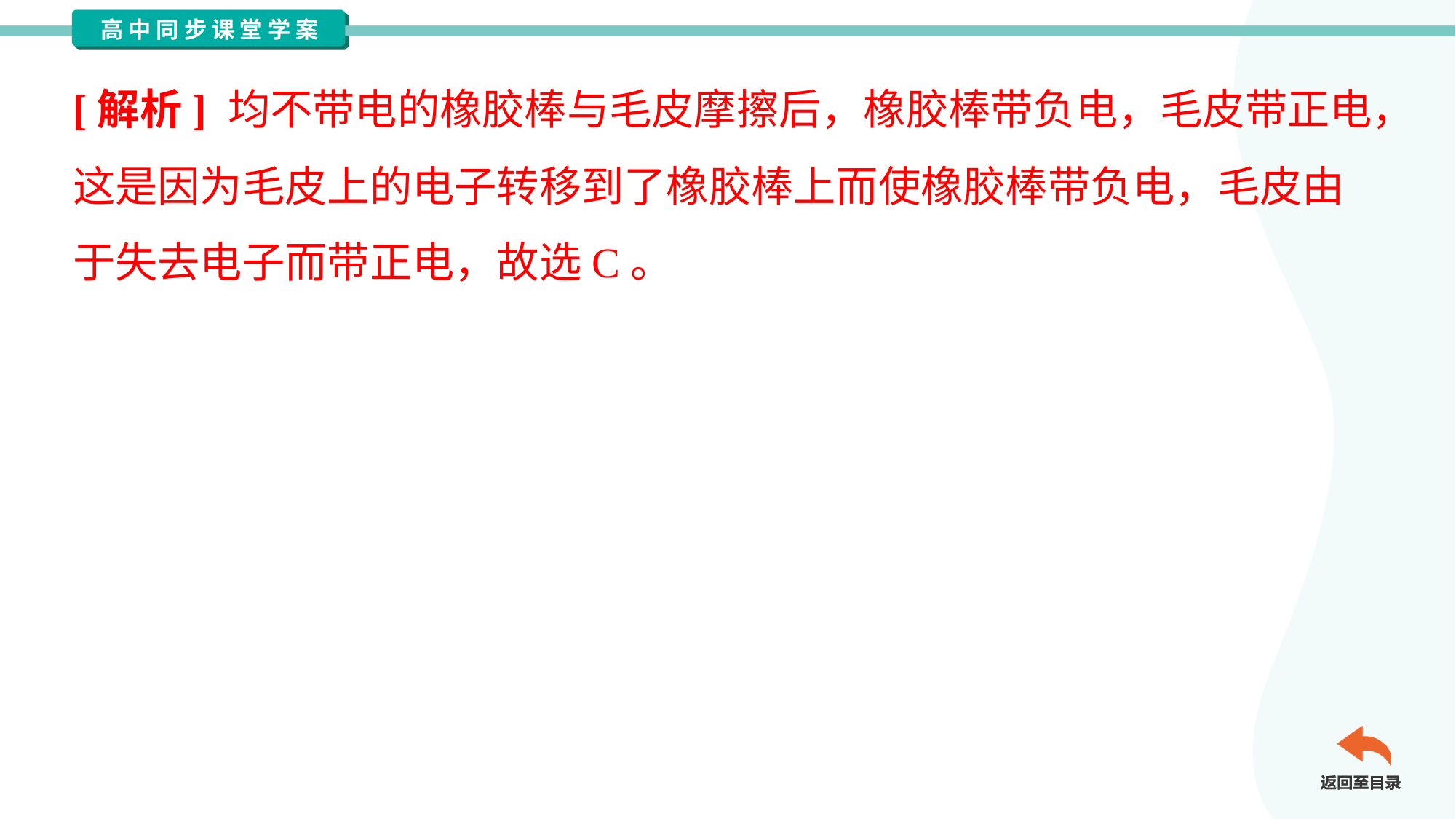

[解析] 均不带电的橡胶棒与毛皮摩擦后，橡胶棒带负电，毛皮带正电，
这是因为毛皮上的电子转移到了橡胶棒上而使橡胶棒带负电，毛皮由
于失去电子而带正电，故选C。